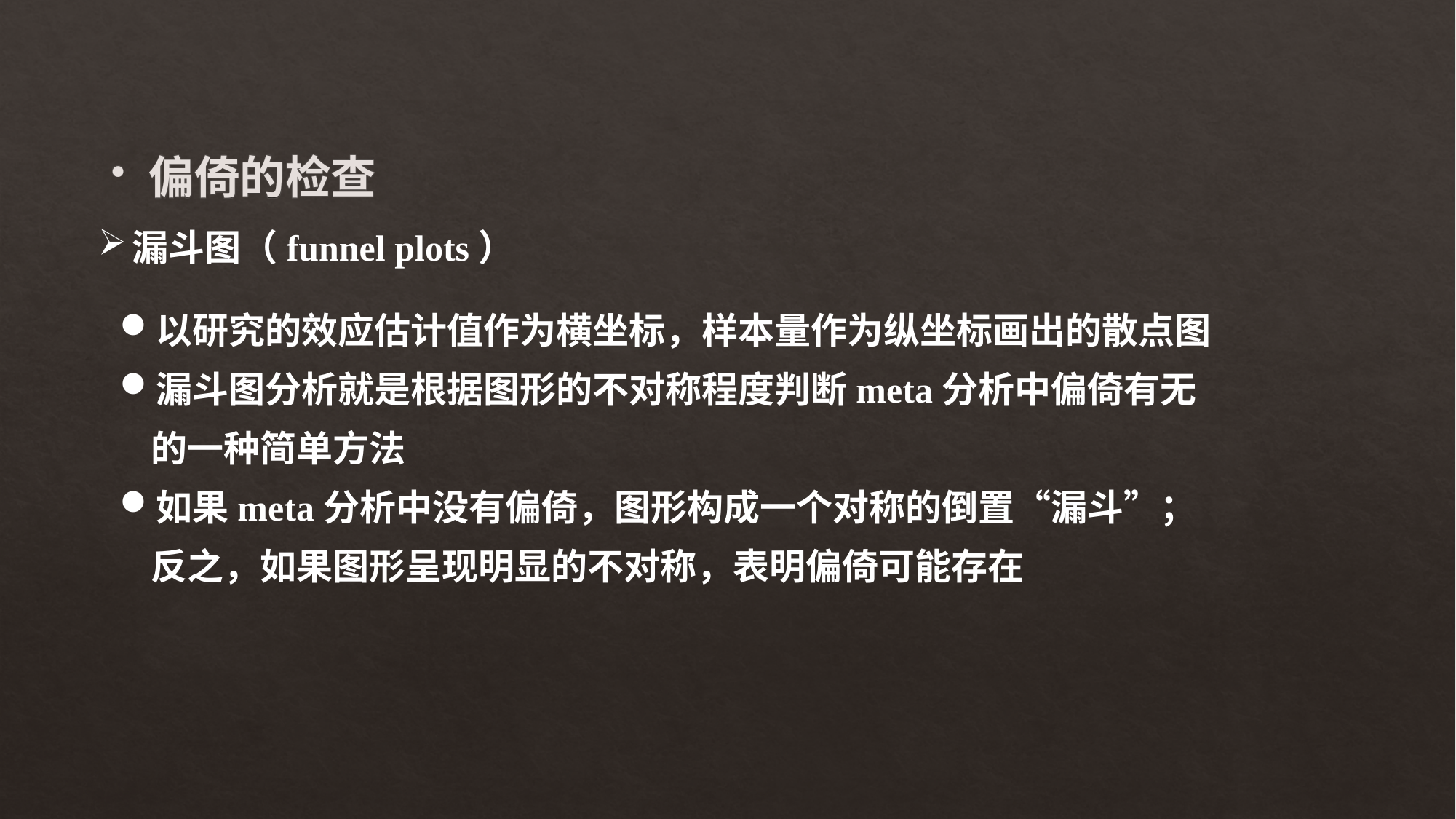

偏倚的检查

漏斗图（funnel plots）
以研究的效应估计值作为横坐标，样本量作为纵坐标画出的散点图
漏斗图分析就是根据图形的不对称程度判断meta分析中偏倚有无的一种简单方法
如果meta分析中没有偏倚，图形构成一个对称的倒置“漏斗”；反之，如果图形呈现明显的不对称，表明偏倚可能存在